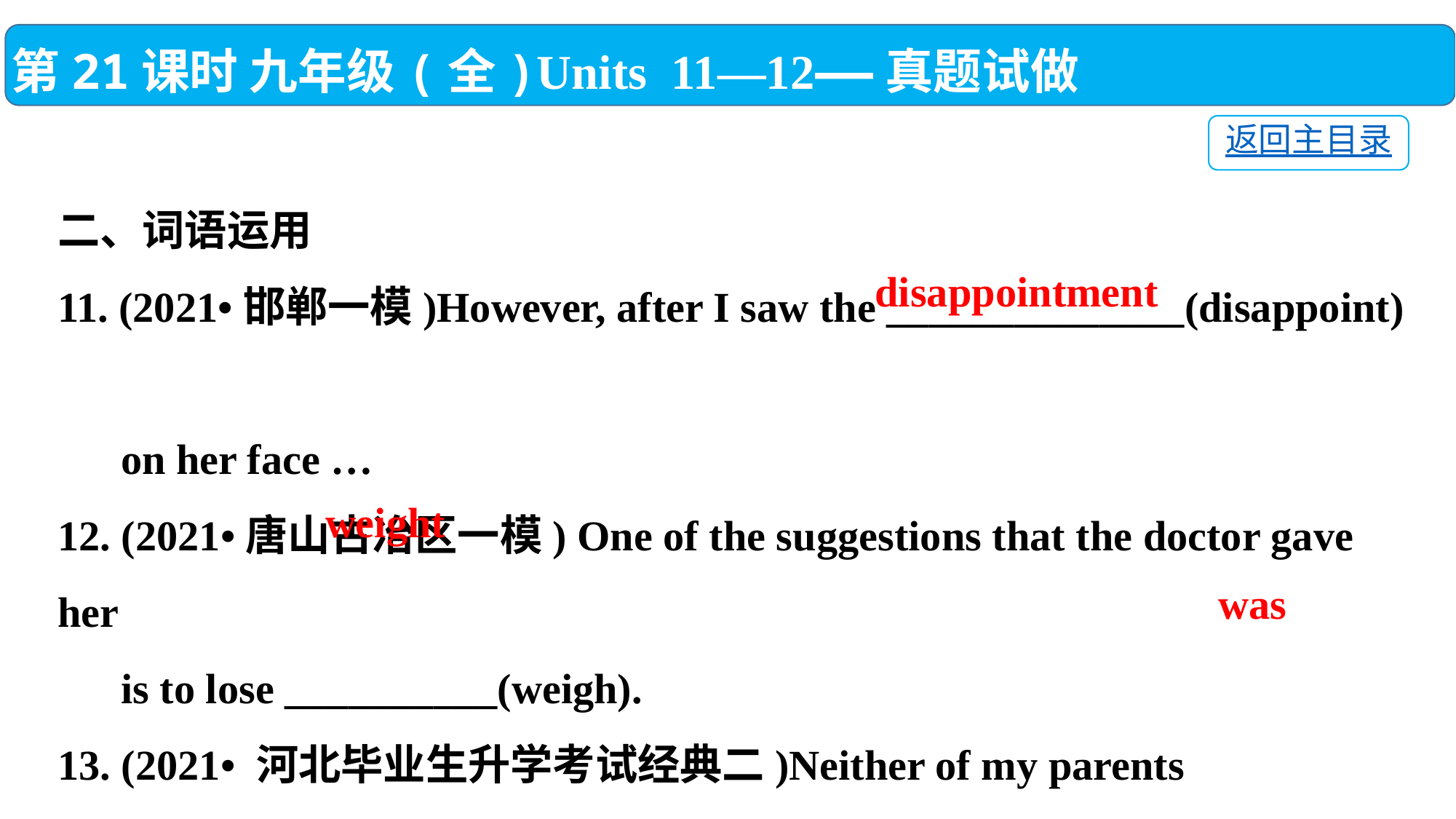

第21课时 九年级(全)Units  11—12——真题试做
返回主目录
二、词语运用
11. (2021•邯郸一模)However, after I saw the ______________(disappoint)
      on her face …
12. (2021•唐山古冶区一模) One of the suggestions that the doctor gave her
      is to lose __________(weigh).
13. (2021• 河北毕业生升学考试经典二)Neither of my parents ________(be)
      at home, so I decided to cook by myself.
disappointment
weight
was